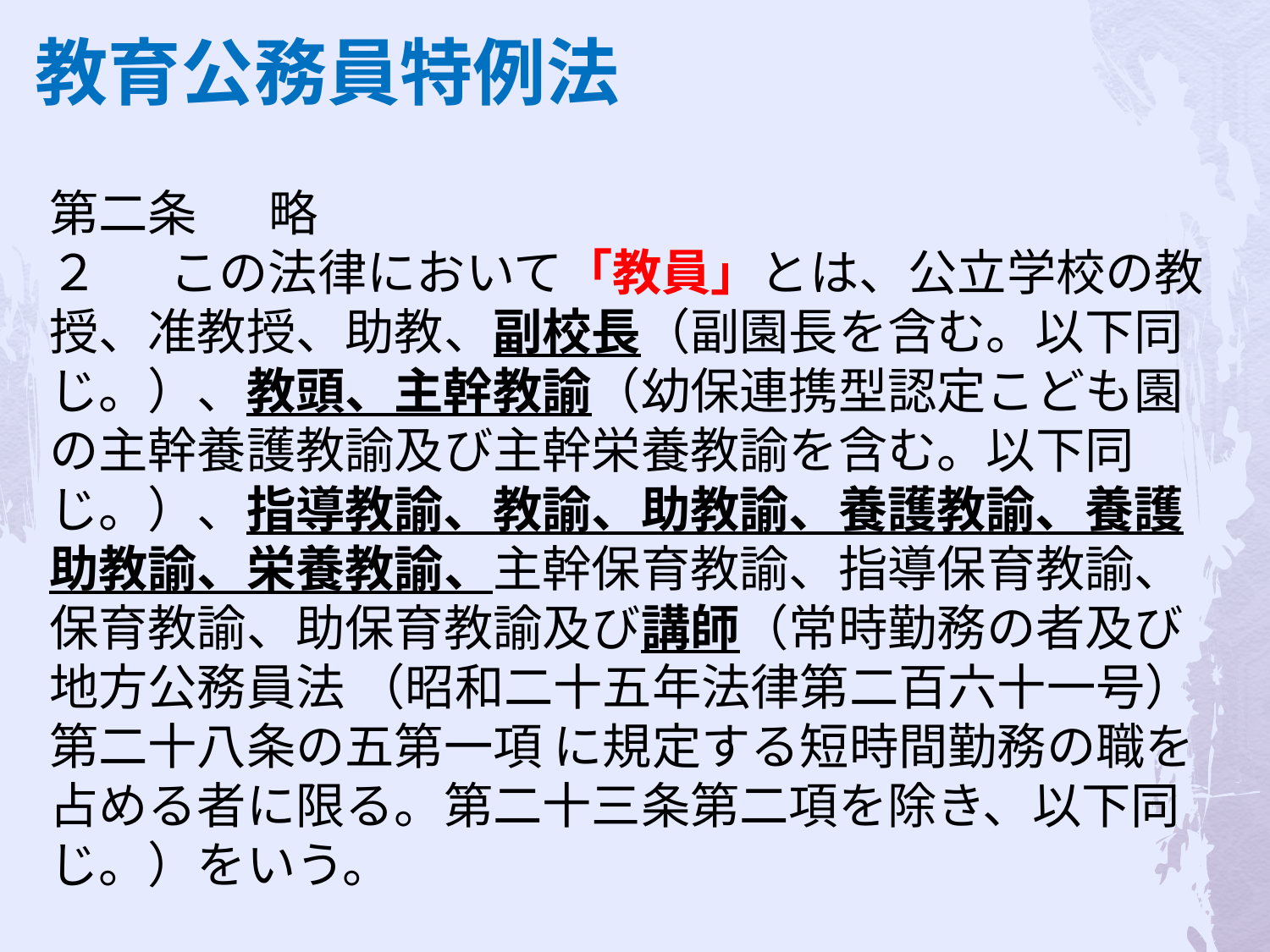

教育公務員特例法
第二条  　略
２  　この法律において「教員」とは、公立学校の教授、准教授、助教、副校長（副園長を含む。以下同じ。）、教頭、主幹教諭（幼保連携型認定こども園の主幹養護教諭及び主幹栄養教諭を含む。以下同じ。）、指導教諭、教諭、助教諭、養護教諭、養護助教諭、栄養教諭、主幹保育教諭、指導保育教諭、保育教諭、助保育教諭及び講師（常時勤務の者及び地方公務員法 （昭和二十五年法律第二百六十一号）第二十八条の五第一項 に規定する短時間勤務の職を占める者に限る。第二十三条第二項を除き、以下同じ。）をいう。